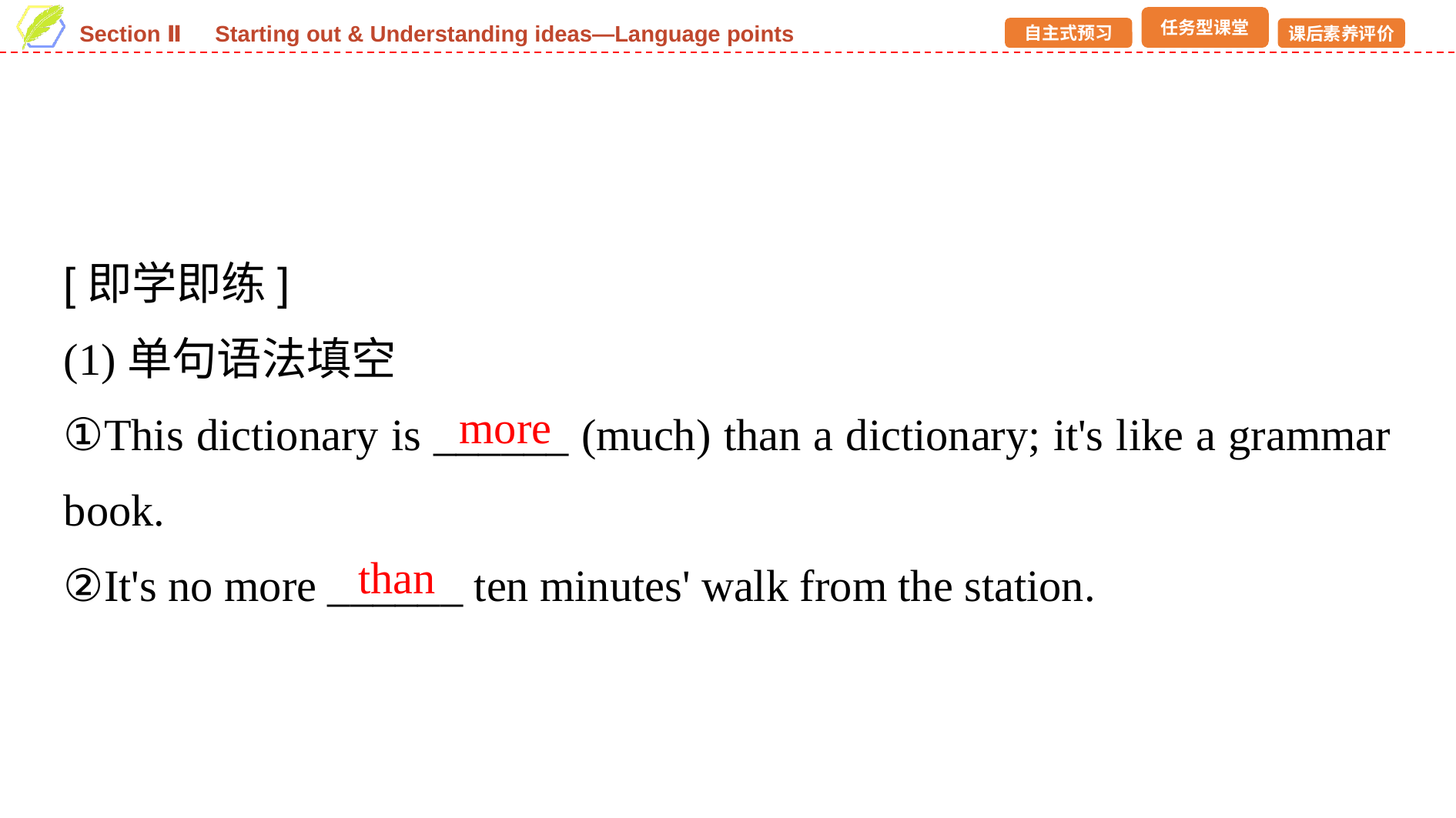

[即学即练]
(1)单句语法填空
①This dictionary is ______ (much) than a dictionary; it's like a grammar book.
②It's no more ______ ten minutes' walk from the station.
more
than